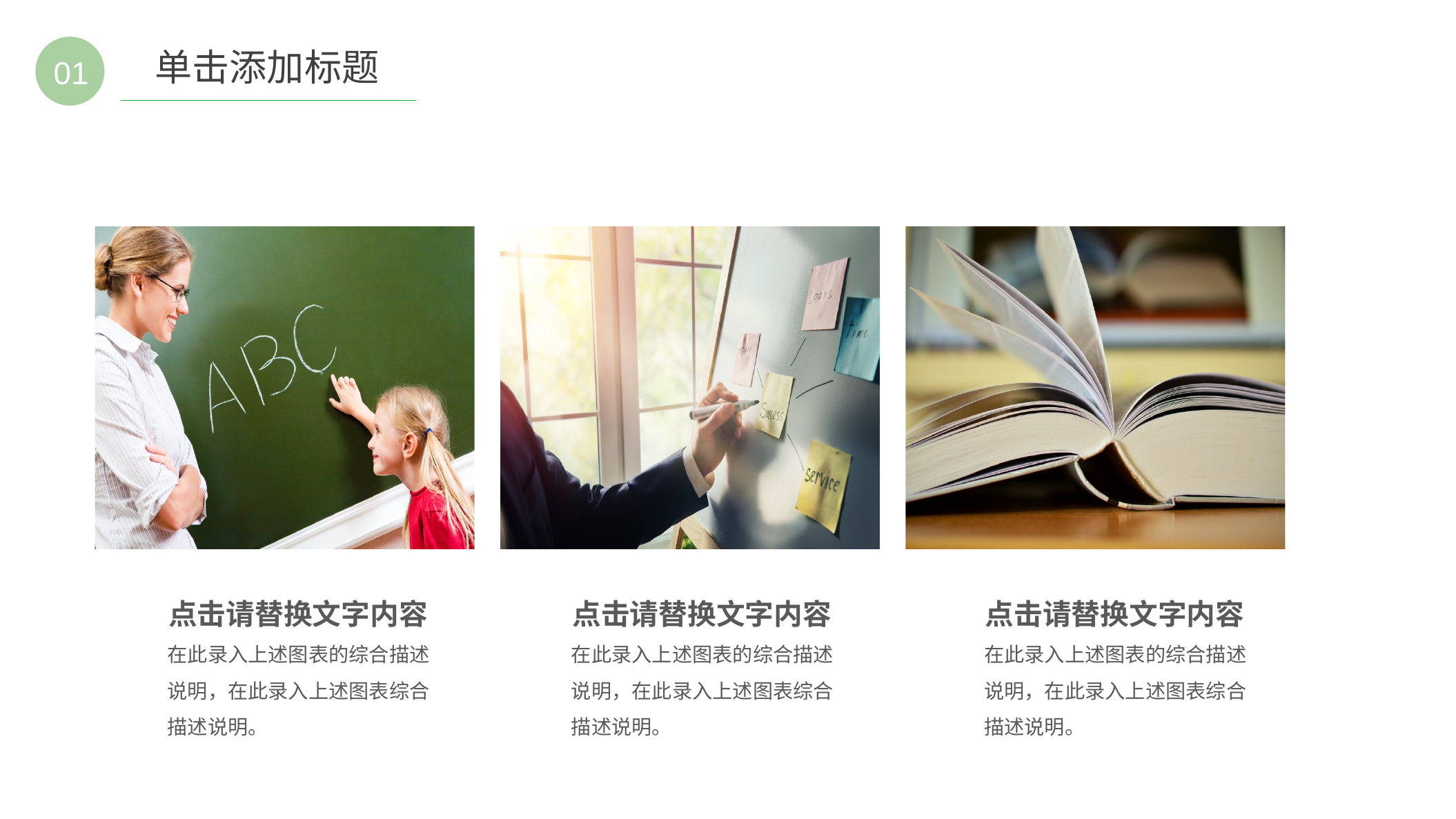

01
单击添加标题

点击请替换文字内容
点击请替换文字内容
点击请替换文字内容
在此录入上述图表的综合描述说明，在此录入上述图表综合描述说明。
在此录入上述图表的综合描述说明，在此录入上述图表综合描述说明。
在此录入上述图表的综合描述说明，在此录入上述图表综合描述说明。